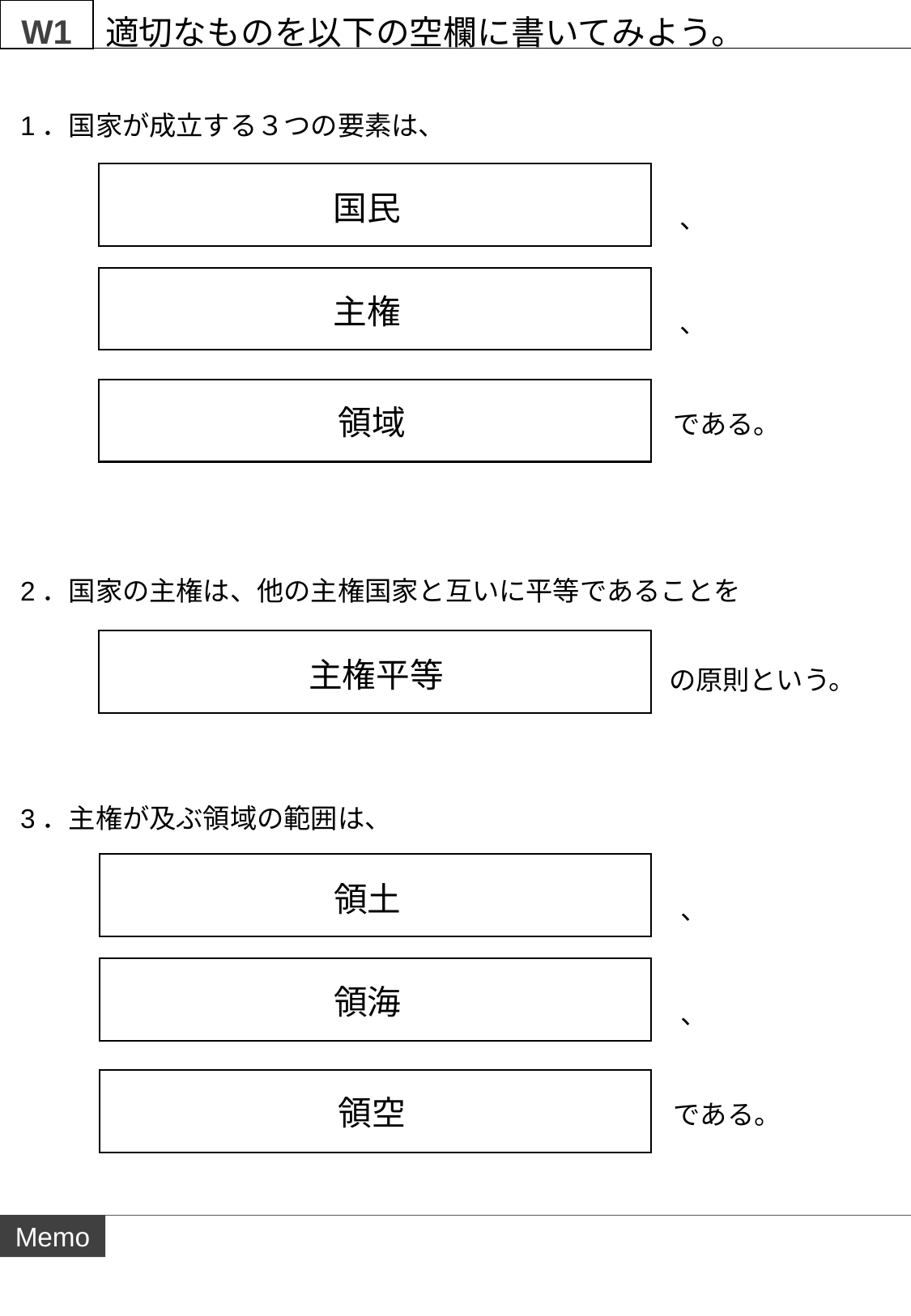

W1
適切なものを以下の空欄に書いてみよう。
1．国家が成立する３つの要素は、

国民
、

主権
、

領域
である。
2．国家の主権は、他の主権国家と互いに平等であることを

主権平等
の原則という。
3．主権が及ぶ領域の範囲は、

領土
、

領海
、

領空
である。
Memo